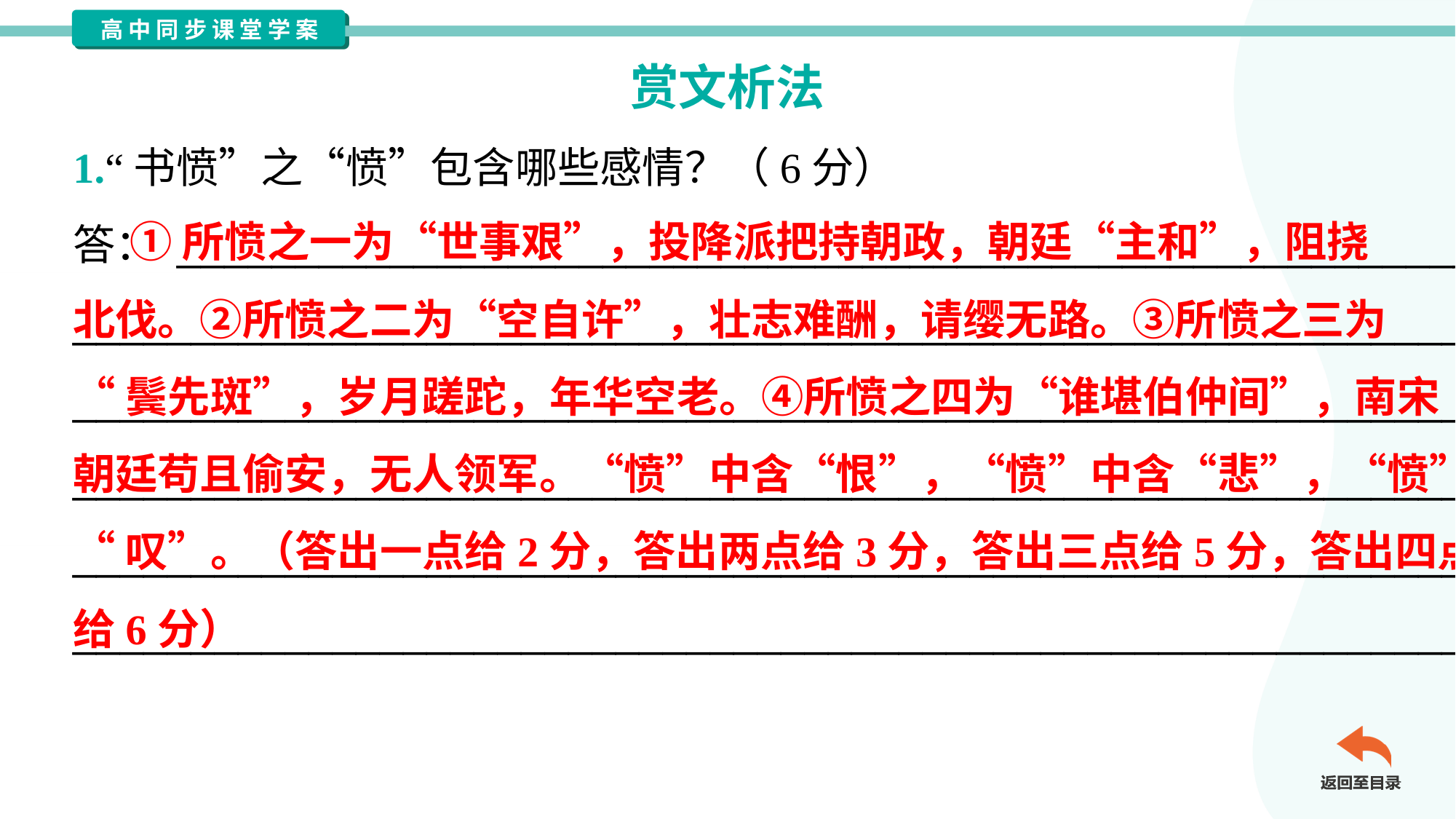

赏文析法
1.“书愤”之“愤”包含哪些感情？（6分）
答： ________________________________________________________
_____________________________________________________________
_____________________________________________________________
_____________________________________________________________
_____________________________________________________________
_____________________________________________________________
      ①所愤之一为“世事艰”，投降派把持朝政，朝廷“主和”，阻挠
北伐。②所愤之二为“空自许”，壮志难酬，请缨无路。③所愤之三为
“鬓先斑”，岁月蹉跎，年华空老。④所愤之四为“谁堪伯仲间”，南宋
朝廷苟且偷安，无人领军。“愤”中含“恨”，“愤”中含“悲”，“愤”中含
“叹”。（答出一点给2分，答出两点给3分，答出三点给5分，答出四点
给6分）